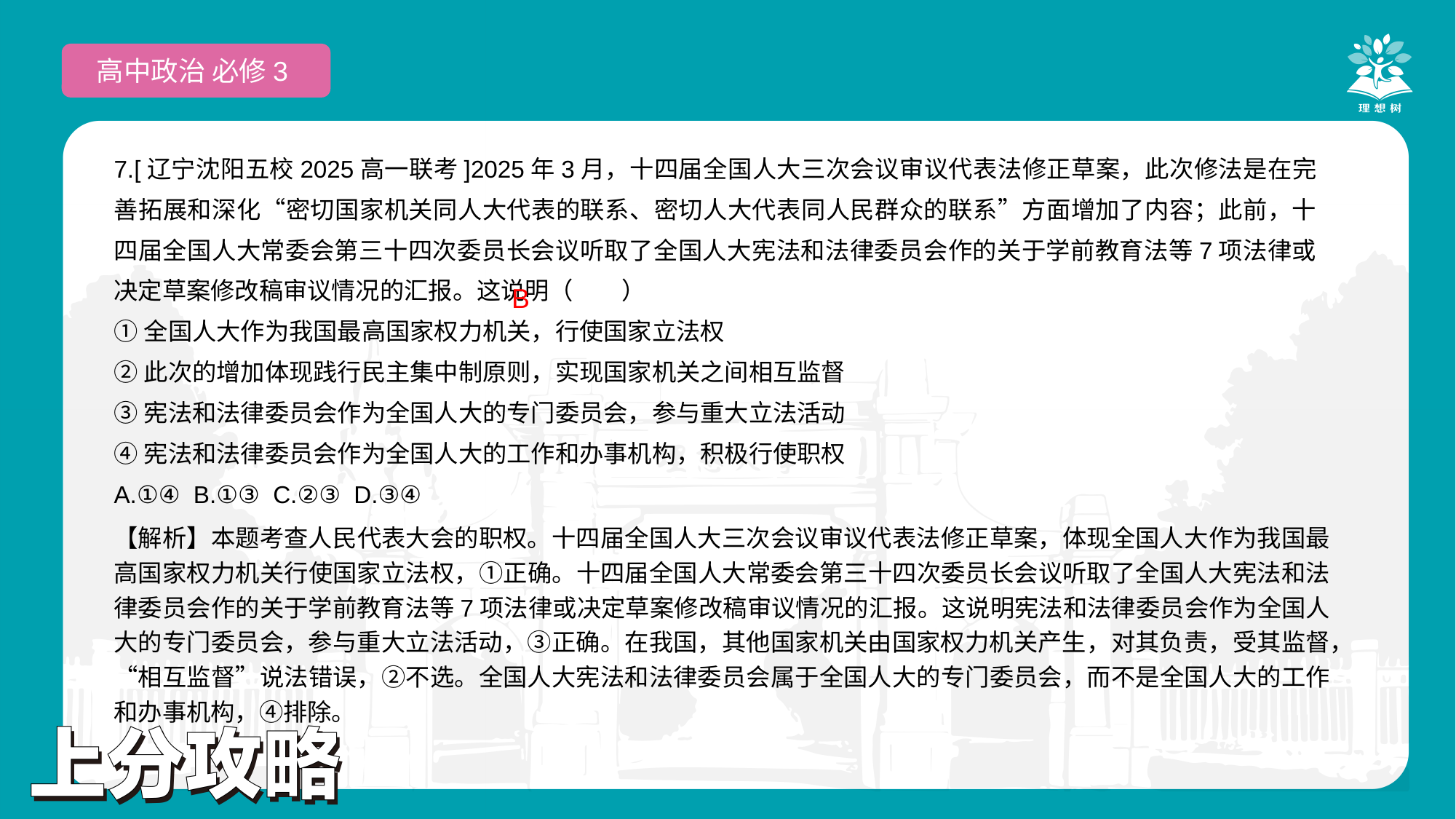

高中政治 必修3
7.[辽宁沈阳五校2025高一联考]2025年3月，十四届全国人大三次会议审议代表法修正草案，此次修法是在完善拓展和深化“密切国家机关同人大代表的联系、密切人大代表同人民群众的联系”方面增加了内容；此前，十四届全国人大常委会第三十四次委员长会议听取了全国人大宪法和法律委员会作的关于学前教育法等7项法律或决定草案修改稿审议情况的汇报。这说明（　　）
①全国人大作为我国最高国家权力机关，行使国家立法权
②此次的增加体现践行民主集中制原则，实现国家机关之间相互监督
③宪法和法律委员会作为全国人大的专门委员会，参与重大立法活动
④宪法和法律委员会作为全国人大的工作和办事机构，积极行使职权
A.①④  B.①③  C.②③  D.③④
B
【解析】本题考查人民代表大会的职权。十四届全国人大三次会议审议代表法修正草案，体现全国人大作为我国最高国家权力机关行使国家立法权，①正确。十四届全国人大常委会第三十四次委员长会议听取了全国人大宪法和法律委员会作的关于学前教育法等7项法律或决定草案修改稿审议情况的汇报。这说明宪法和法律委员会作为全国人大的专门委员会，参与重大立法活动，③正确。在我国，其他国家机关由国家权力机关产生，对其负责，受其监督，“相互监督”说法错误，②不选。全国人大宪法和法律委员会属于全国人大的专门委员会，而不是全国人大的工作和办事机构，④排除。